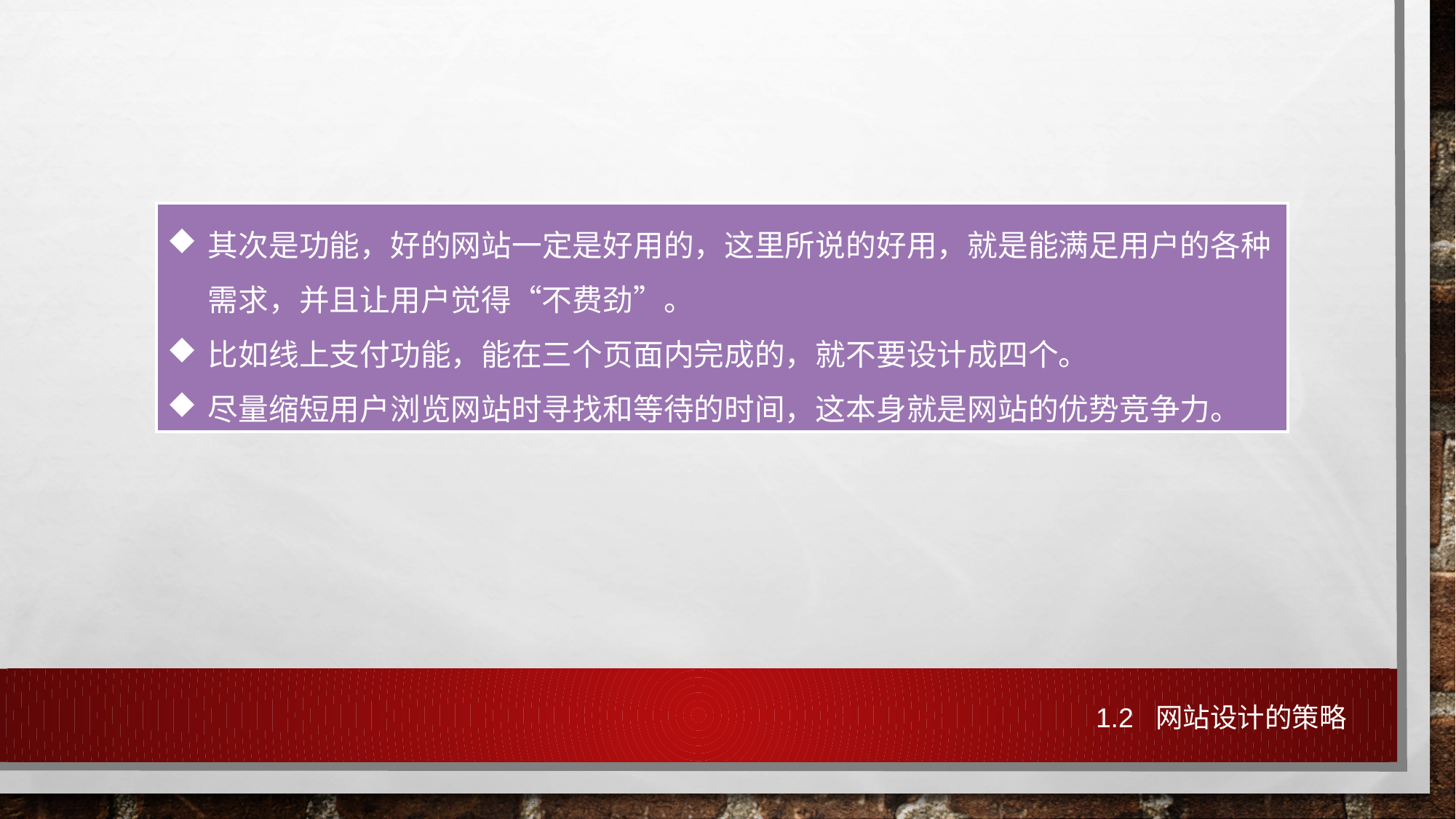

其次是功能，好的网站一定是好用的，这里所说的好用，就是能满足用户的各种需求，并且让用户觉得“不费劲”。
比如线上支付功能，能在三个页面内完成的，就不要设计成四个。
尽量缩短用户浏览网站时寻找和等待的时间，这本身就是网站的优势竞争力。
1.2  网站设计的策略